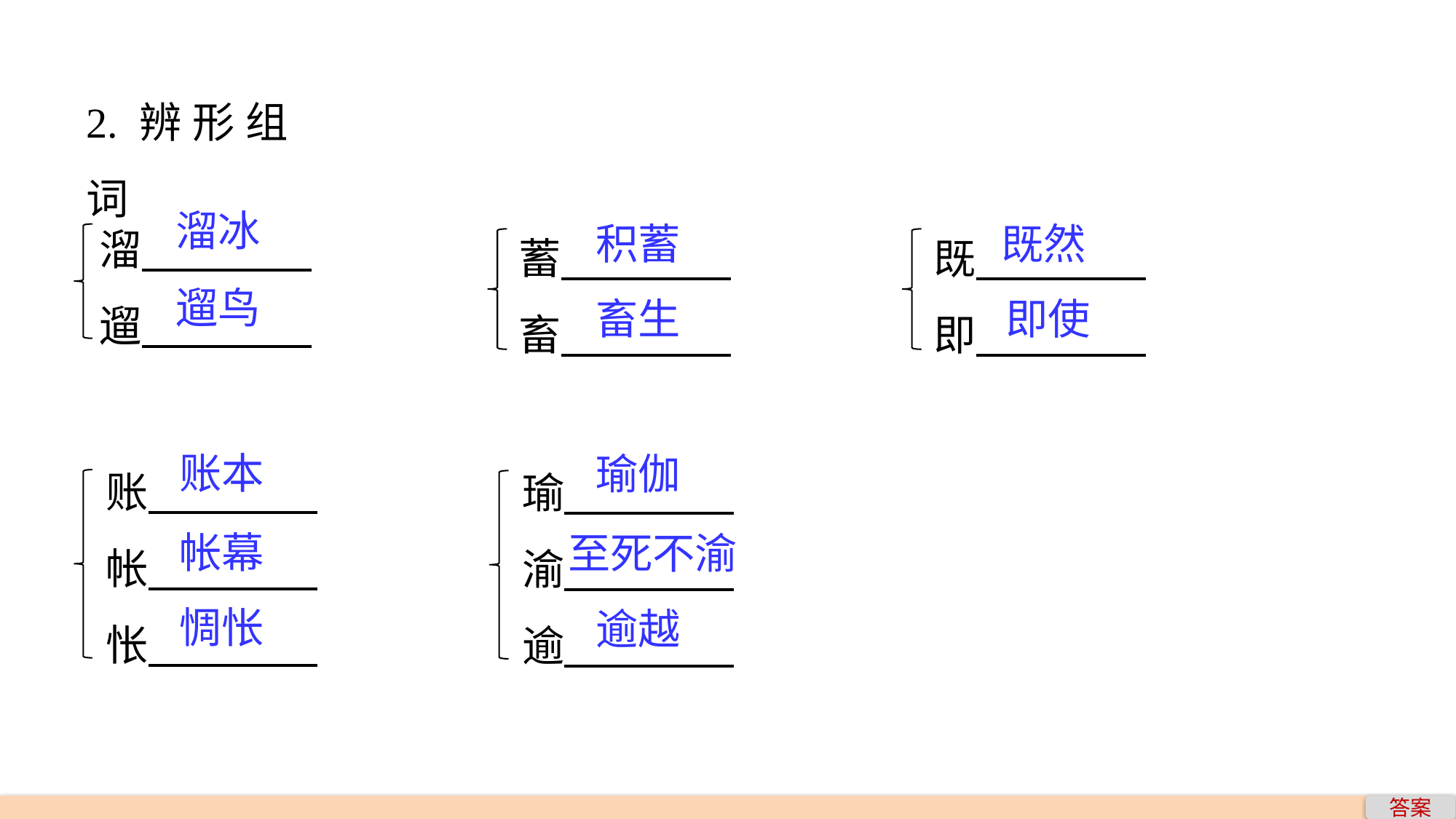

2.辨形组词
溜
遛
溜冰
蓄
畜
既
即
积蓄
既然

遛鸟
畜生
即使
账
帐
怅
瑜
渝
逾
账本
瑜伽

帐幕
至死不渝
惆怅
逾越
答案